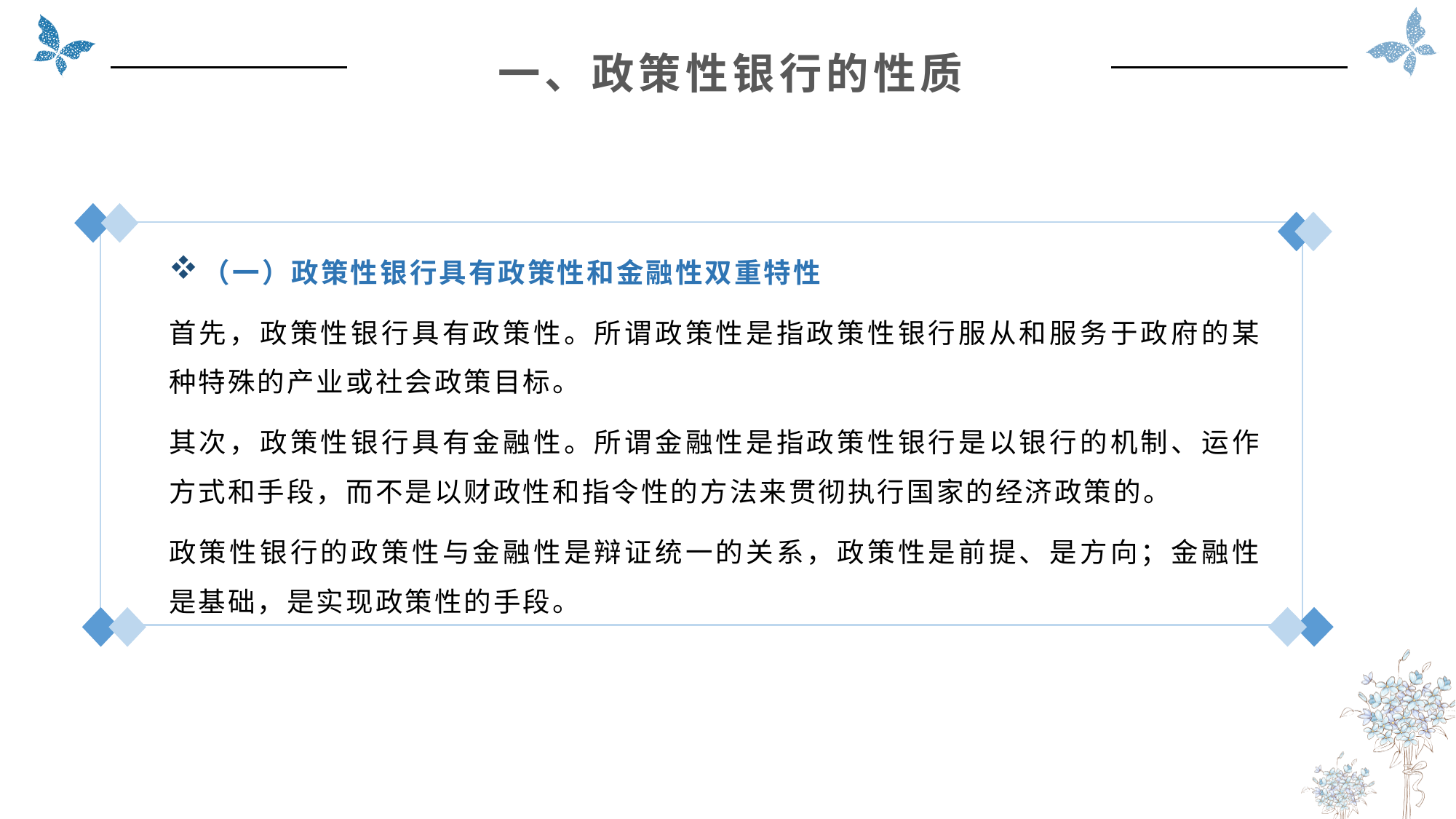

一、政策性银行的性质

（一）政策性银行具有政策性和金融性双重特性
首先，政策性银行具有政策性。所谓政策性是指政策性银行服从和服务于政府的某种特殊的产业或社会政策目标。
其次，政策性银行具有金融性。所谓金融性是指政策性银行是以银行的机制、运作方式和手段，而不是以财政性和指令性的方法来贯彻执行国家的经济政策的。
政策性银行的政策性与金融性是辩证统一的关系，政策性是前提、是方向；金融性是基础，是实现政策性的手段。